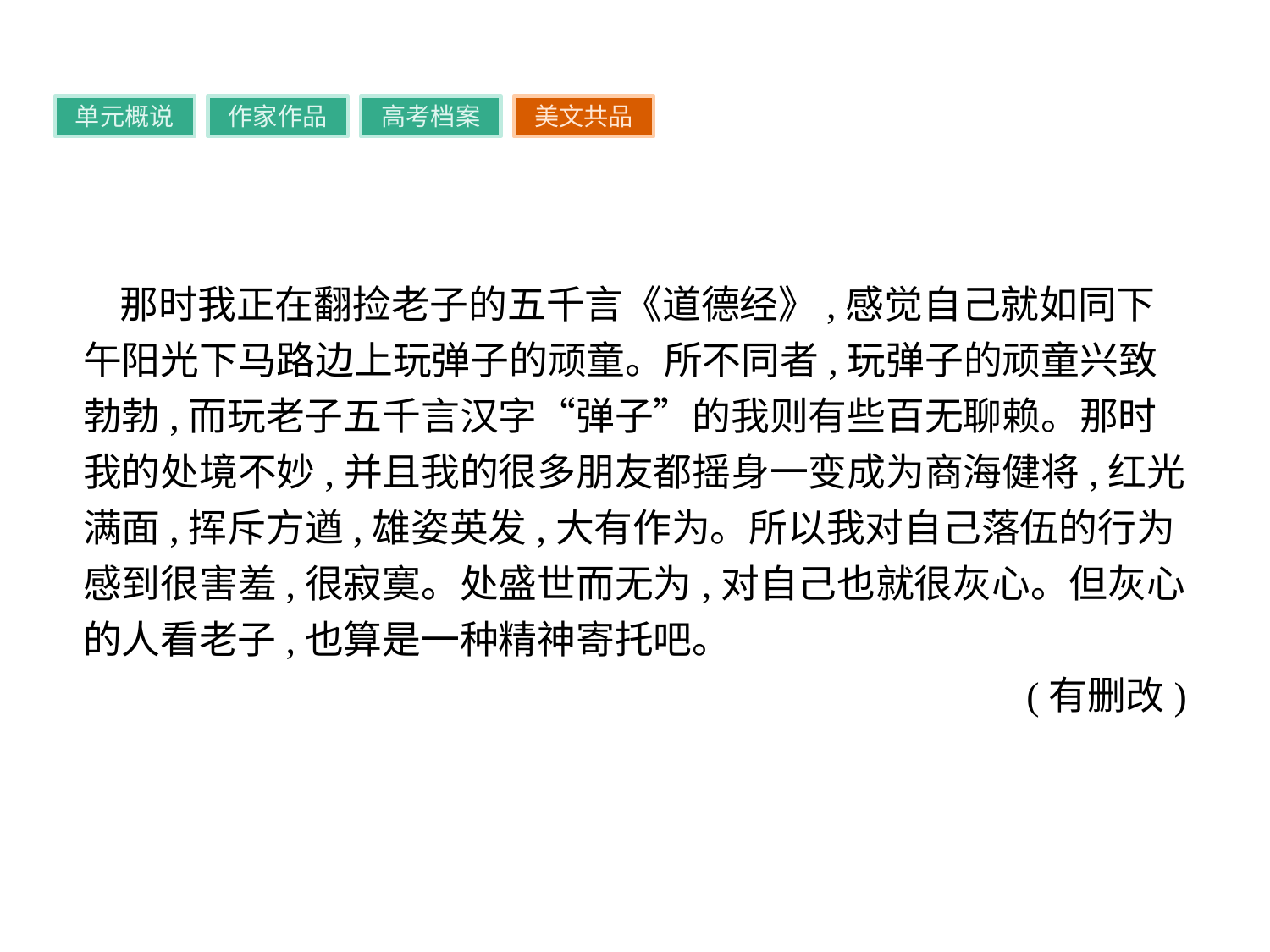

单元概说
作家作品
高考档案
美文共品
那时我正在翻捡老子的五千言《道德经》,感觉自己就如同下午阳光下马路边上玩弹子的顽童。所不同者,玩弹子的顽童兴致勃勃,而玩老子五千言汉字“弹子”的我则有些百无聊赖。那时我的处境不妙,并且我的很多朋友都摇身一变成为商海健将,红光满面,挥斥方遒,雄姿英发,大有作为。所以我对自己落伍的行为感到很害羞,很寂寞。处盛世而无为,对自己也就很灰心。但灰心的人看老子,也算是一种精神寄托吧。
(有删改)